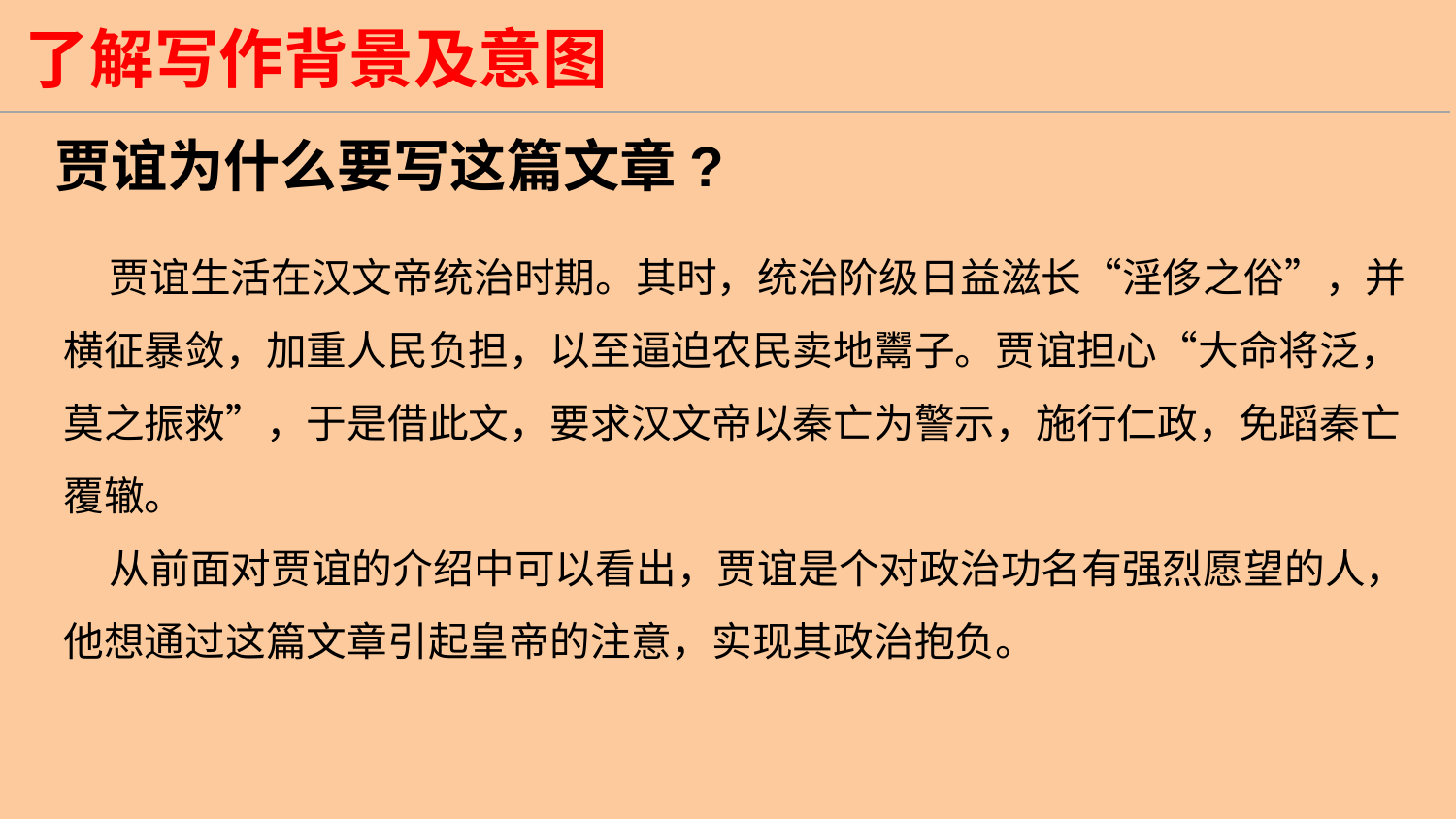

了解写作背景及意图
贾谊为什么要写这篇文章?
    贾谊生活在汉文帝统治时期。其时，统治阶级日益滋长“淫侈之俗”，并横征暴敛，加重人民负担，以至逼迫农民卖地鬻子。贾谊担心“大命将泛，莫之振救”，于是借此文，要求汉文帝以秦亡为警示，施行仁政，免蹈秦亡覆辙。
    从前面对贾谊的介绍中可以看出，贾谊是个对政治功名有强烈愿望的人，他想通过这篇文章引起皇帝的注意，实现其政治抱负。